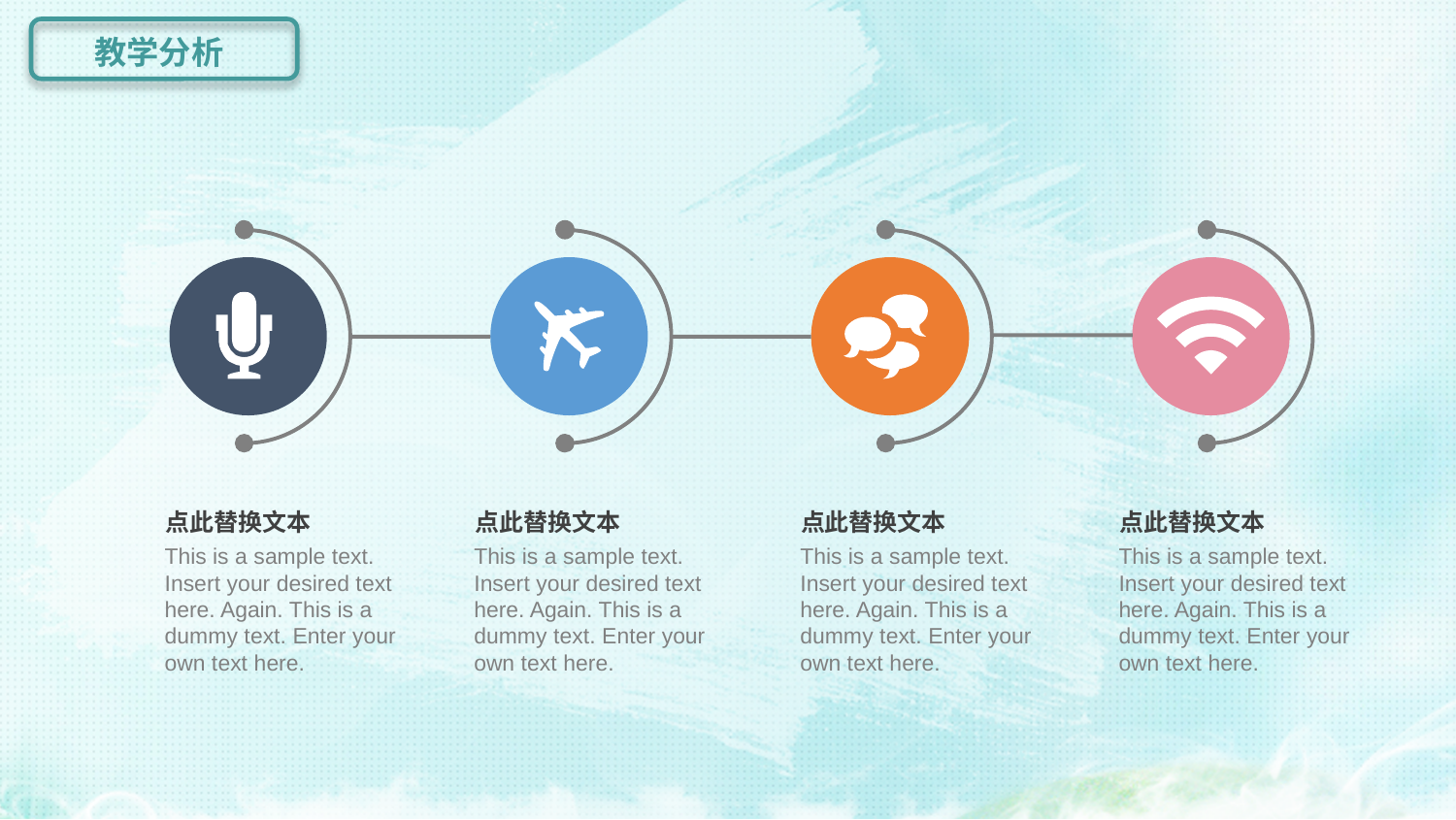

教学分析

点此替换文本
This is a sample text. Insert your desired text here. Again. This is a dummy text. Enter your own text here.
点此替换文本
This is a sample text. Insert your desired text here. Again. This is a dummy text. Enter your own text here.
点此替换文本
This is a sample text. Insert your desired text here. Again. This is a dummy text. Enter your own text here.
点此替换文本
This is a sample text. Insert your desired text here. Again. This is a dummy text. Enter your own text here.